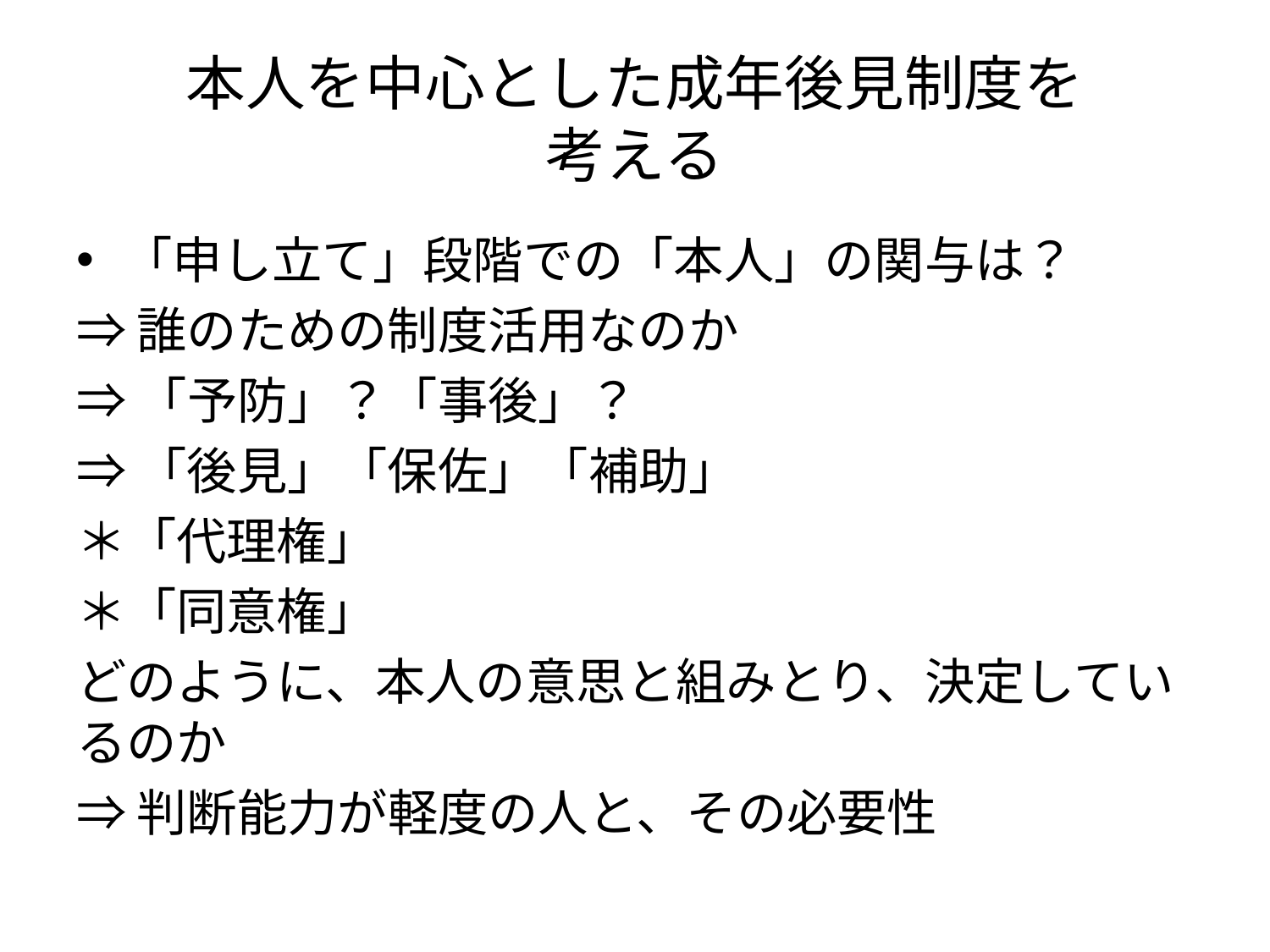

# 本人を中心とした成年後見制度を 考える
「申し立て」段階での「本人」の関与は？
⇒誰のための制度活用なのか
⇒「予防」？「事後」？
⇒「後見」「保佐」「補助」
＊「代理権」
＊「同意権」
どのように、本人の意思と組みとり、決定しているのか
⇒判断能力が軽度の人と、その必要性